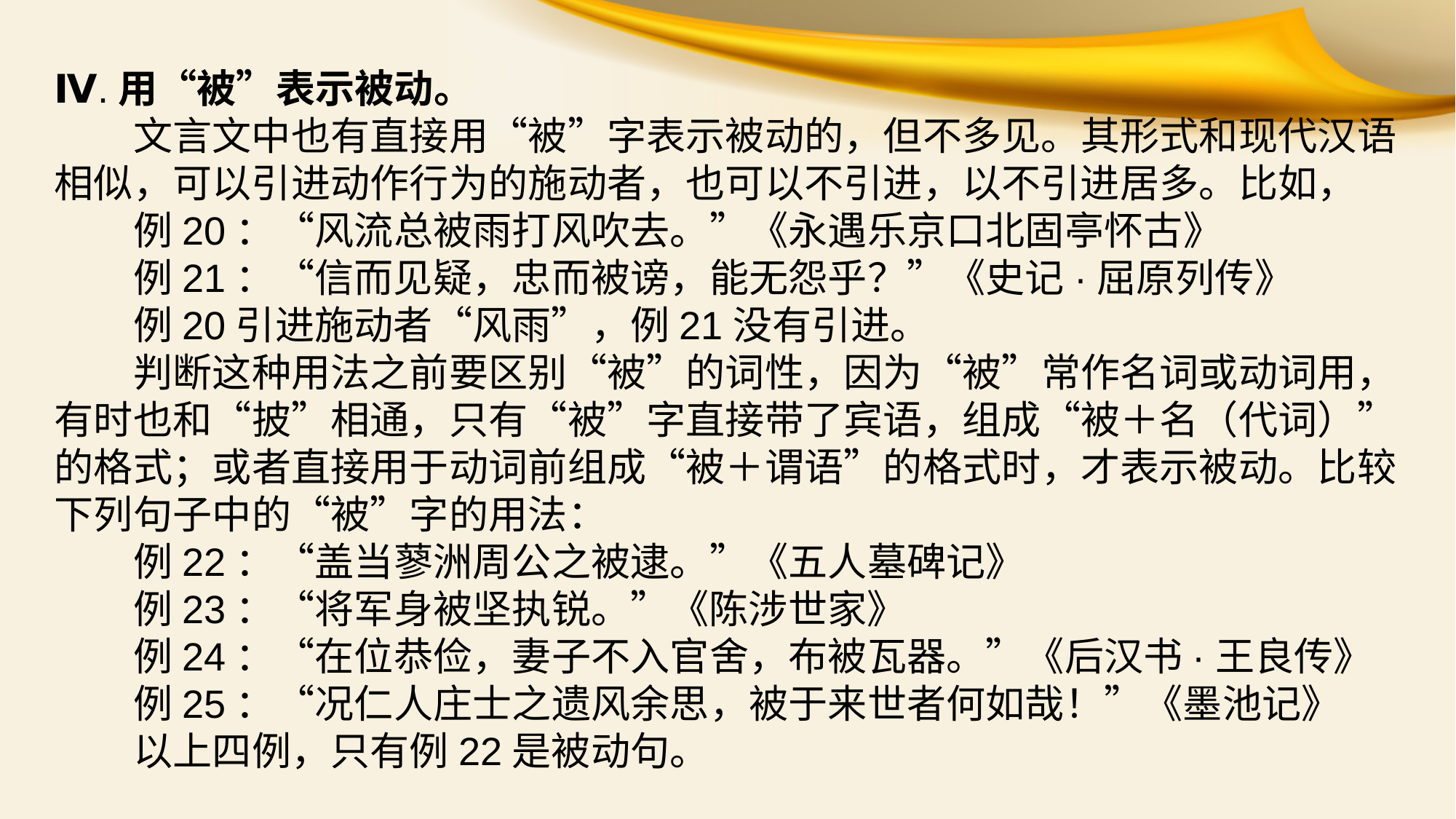

Ⅳ.用“被”表示被动。
　　文言文中也有直接用“被”字表示被动的，但不多见。其形式和现代汉语相似，可以引进动作行为的施动者，也可以不引进，以不引进居多。比如，
　　例20：“风流总被雨打风吹去。”《永遇乐京口北固亭怀古》
　　例21：“信而见疑，忠而被谤，能无怨乎？”《史记·屈原列传》
　　例20引进施动者“风雨”，例21没有引进。
　　判断这种用法之前要区别“被”的词性，因为“被”常作名词或动词用，有时也和“披”相通，只有“被”字直接带了宾语，组成“被＋名（代词）”的格式；或者直接用于动词前组成“被＋谓语”的格式时，才表示被动。比较下列句子中的“被”字的用法：
　　例22：“盖当蓼洲周公之被逮。”《五人墓碑记》
　　例23：“将军身被坚执锐。”《陈涉世家》
　　例24：“在位恭俭，妻子不入官舍，布被瓦器。”《后汉书·王良传》
　　例25：“况仁人庄士之遗风余思，被于来世者何如哉！”《墨池记》
　　以上四例，只有例22是被动句。